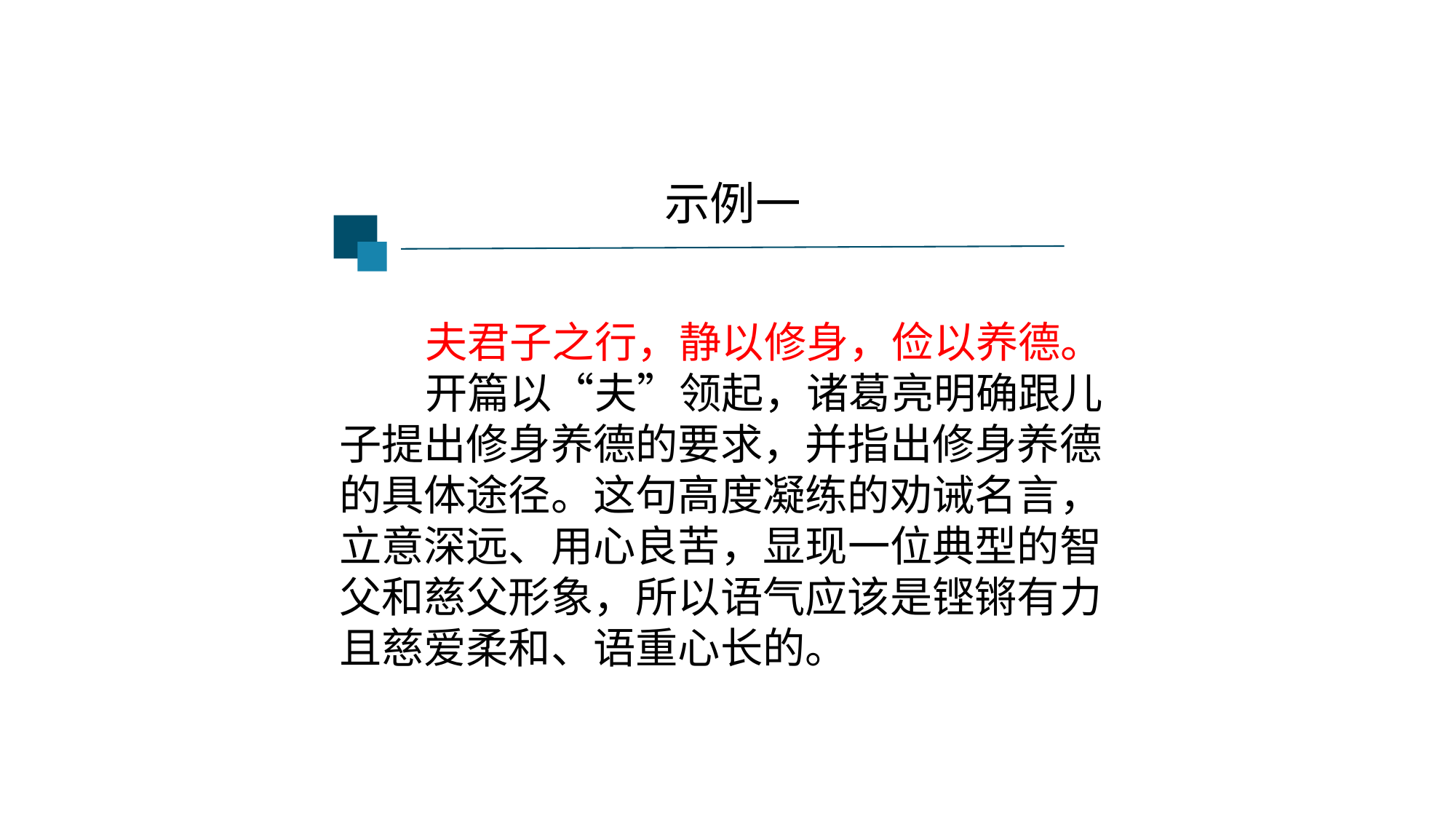

示例一

        夫君子之行，静以修身，俭以养德。
        开篇以“夫”领起，诸葛亮明确跟儿子提出修身养德的要求，并指出修身养德的具体途径。这句高度凝练的劝诫名言，立意深远、用心良苦，显现一位典型的智父和慈父形象，所以语气应该是铿锵有力且慈爱柔和、语重心长的。